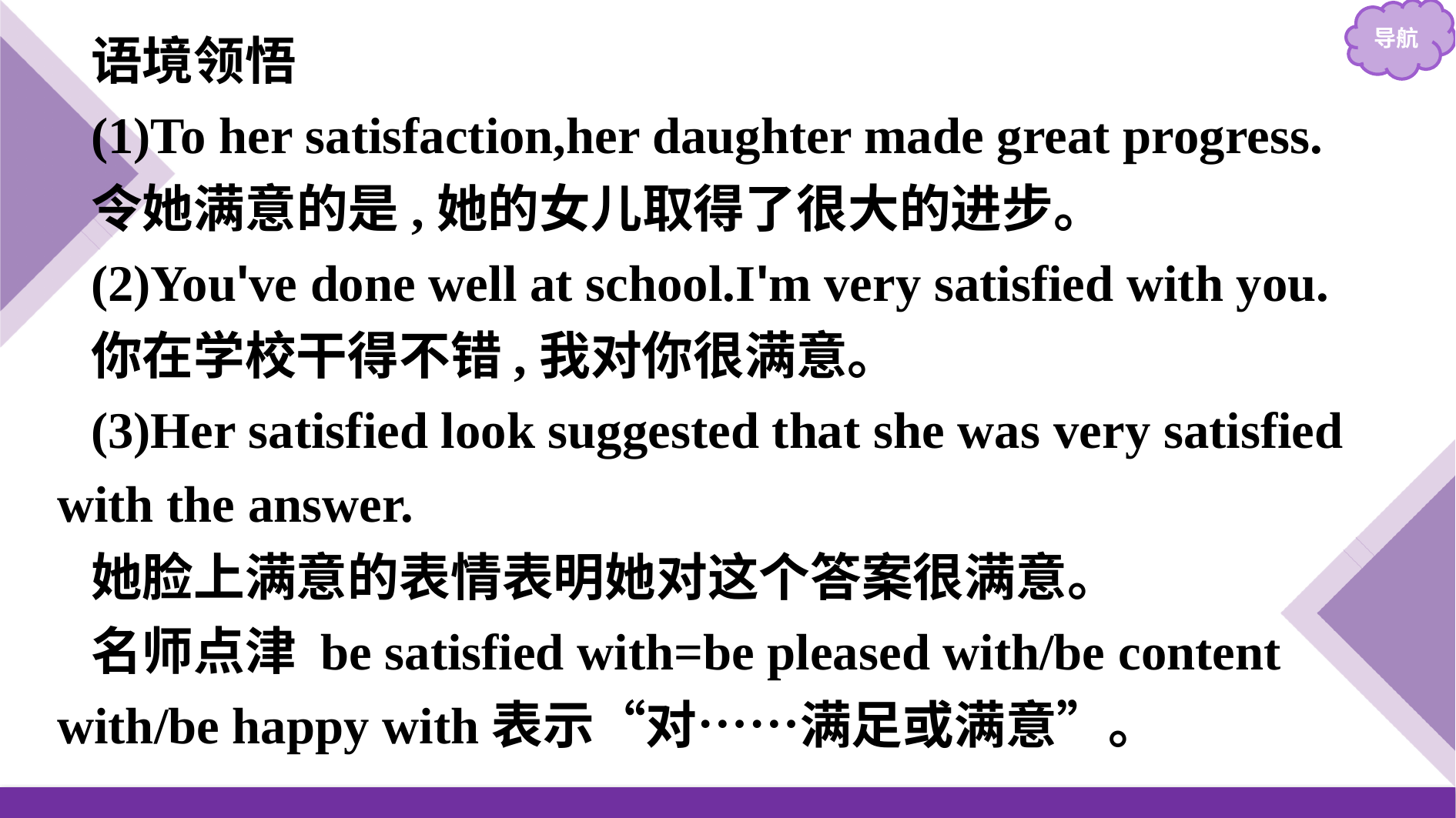

语境领悟
(1)To her satisfaction,her daughter made great progress.
令她满意的是,她的女儿取得了很大的进步。
(2)You've done well at school.I'm very satisfied with you.
你在学校干得不错,我对你很满意。
(3)Her satisfied look suggested that she was very satisfied with the answer.
她脸上满意的表情表明她对这个答案很满意。
名师点津 be satisfied with=be pleased with/be content with/be happy with表示“对……满足或满意”。